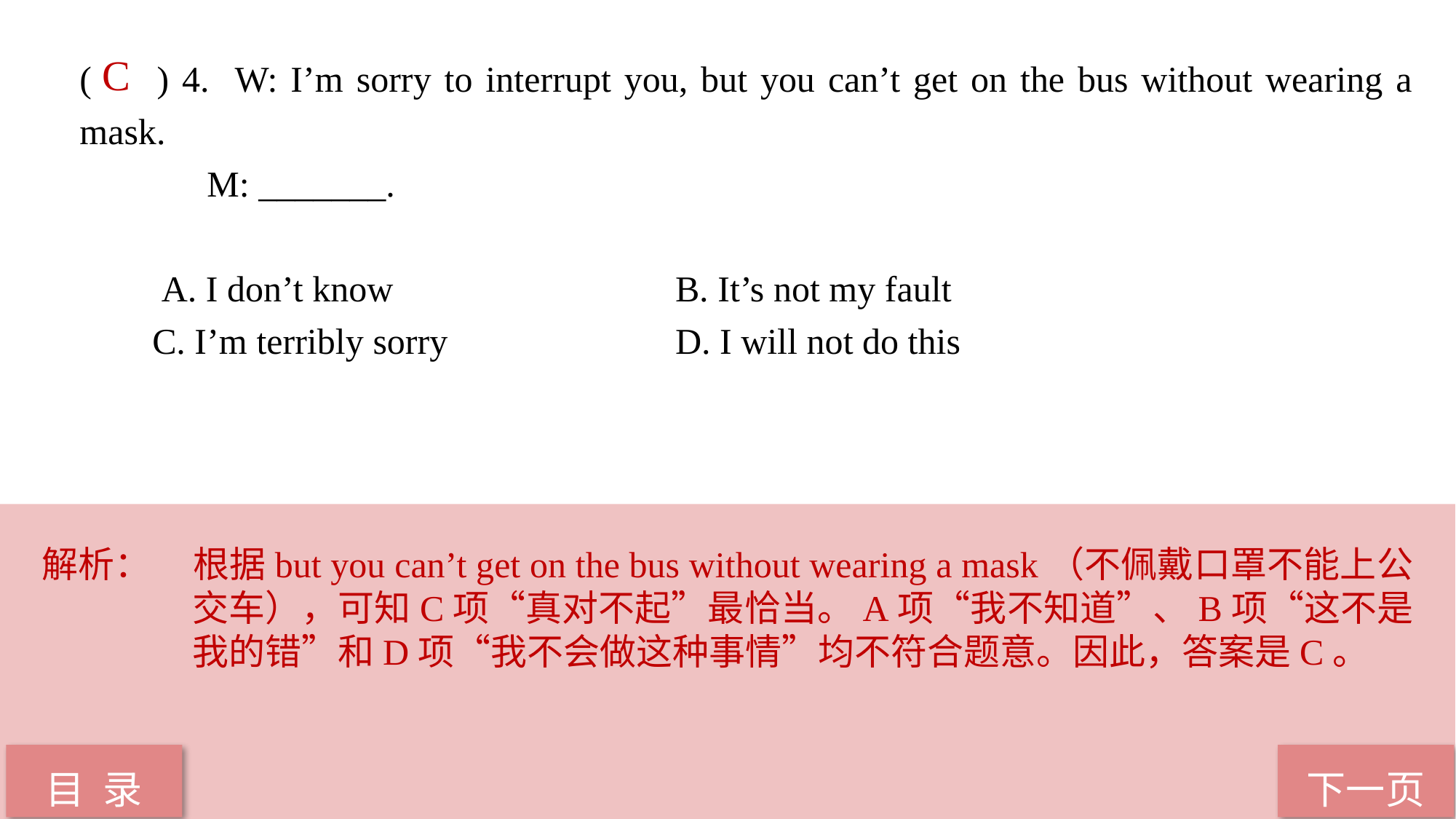

(     ) 4.  W: I’m sorry to interrupt you, but you can’t get on the bus without wearing a mask.
              M: _______.

         A. I don’t know                               B. It’s not my fault
        C. I’m terribly sorry                         D. I will not do this
C
解析：	根据but you can’t get on the bus without wearing a mask（不佩戴口罩不能上公交车），可知C项“真对不起”最恰当。A项“我不知道”、B项“这不是我的错”和D项“我不会做这种事情”均不符合题意。因此，答案是C。